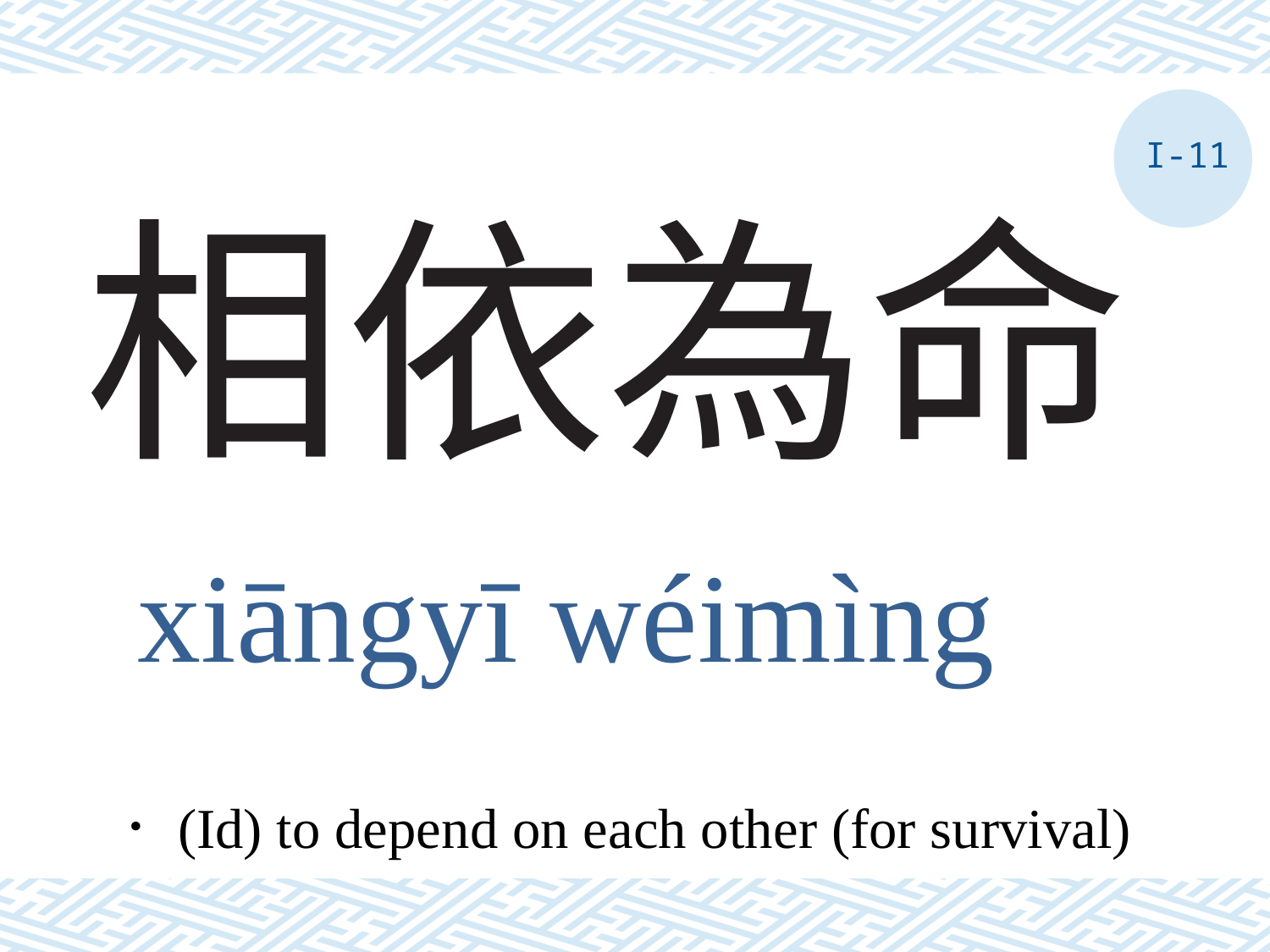

I-11

# 相依為命
xiāngyī wéimìng

．(Id) to depend on each other (for survival)